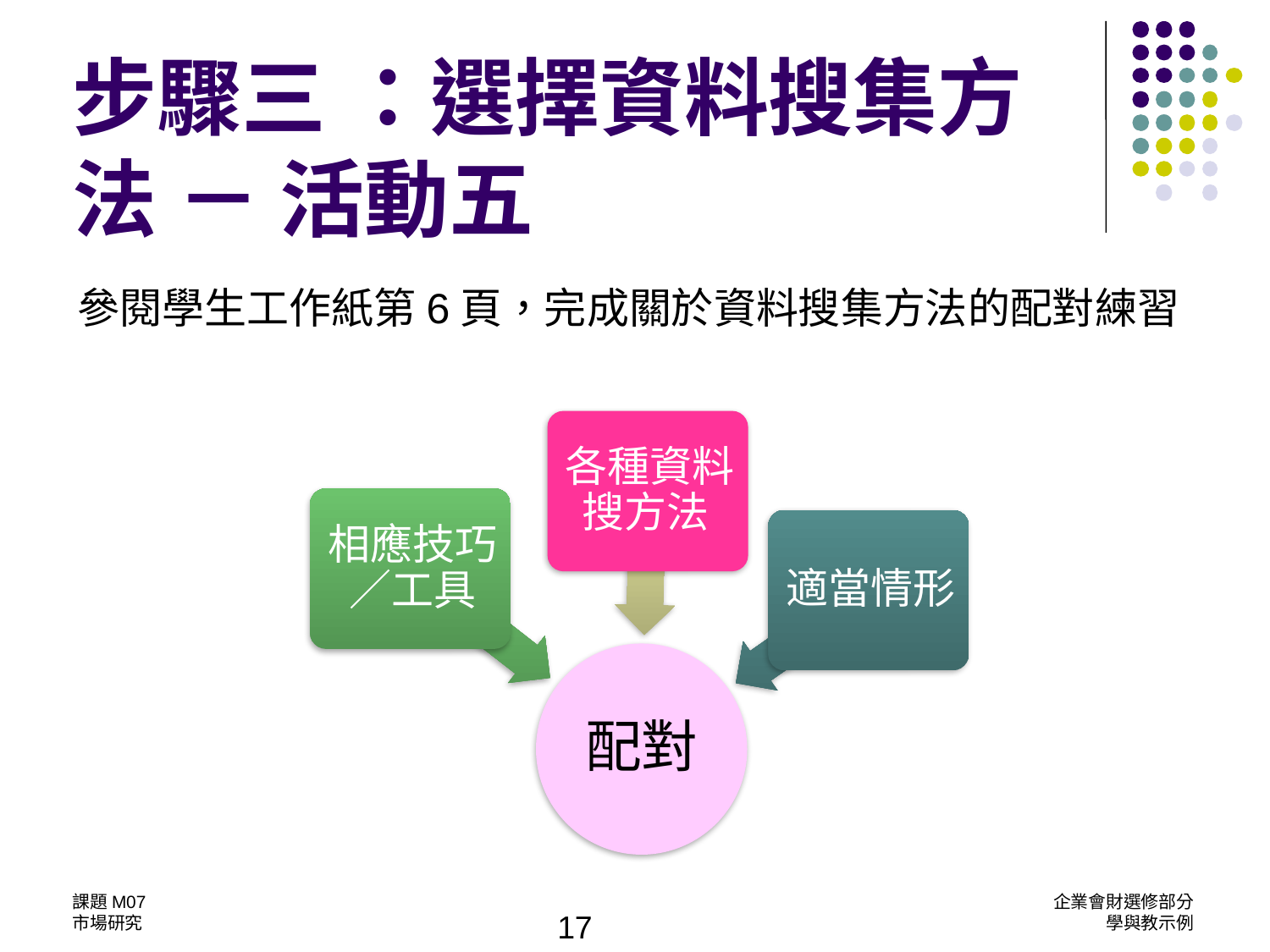

步驟三 ：選擇資料搜集方法 － 活動五
參閱學生工作紙第6頁，完成關於資料搜集方法的配對練習

配對
各種資料搜方法
相應技巧／工具
適當情形